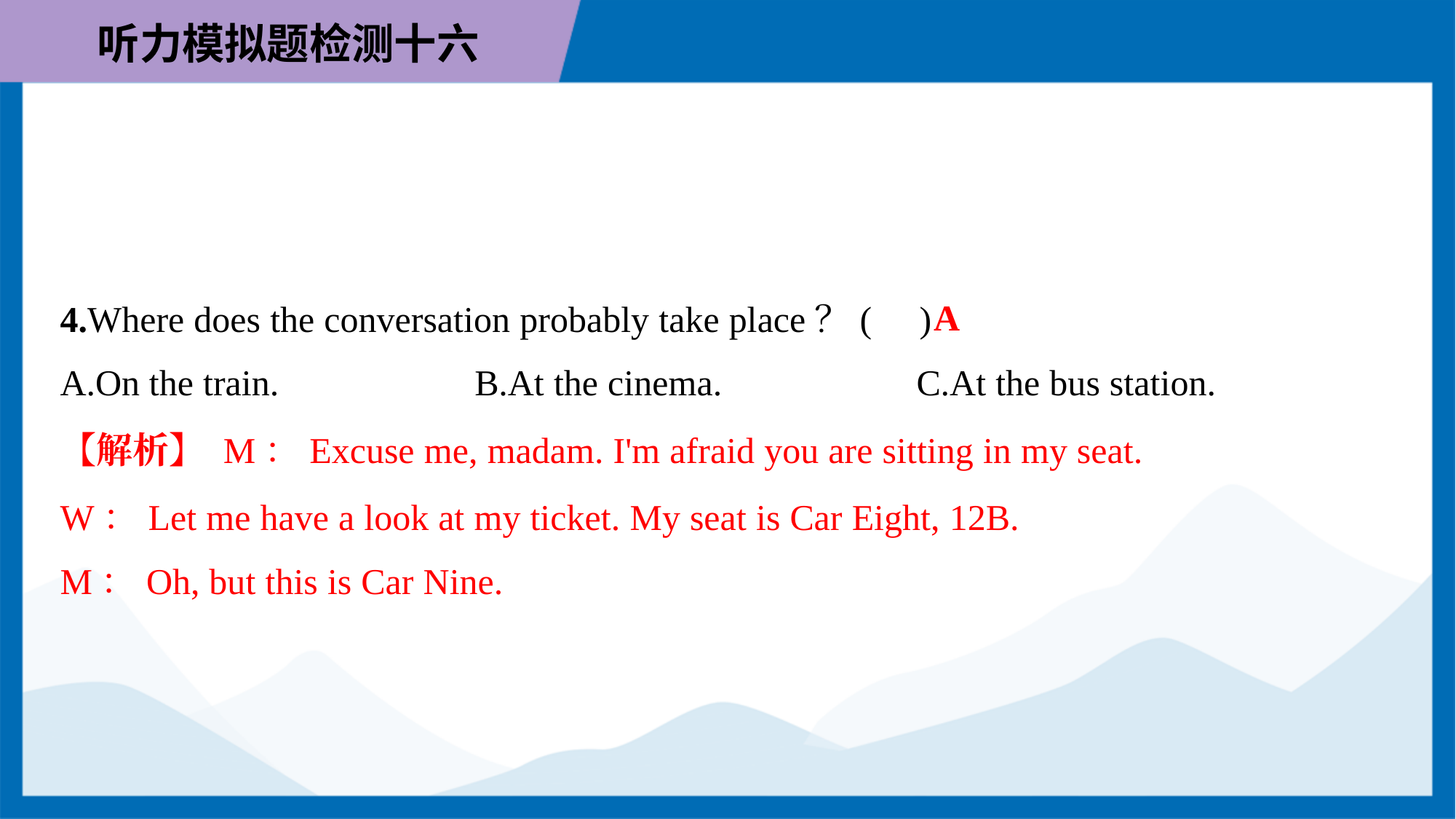

A
4.Where does the conversation probably take place？(     )
A.On the train.	B.At the cinema.	C.At the bus station.
【解析】 M：Excuse me, madam. I'm afraid you are sitting in my seat.
W：Let me have a look at my ticket. My seat is Car Eight, 12B.
M：Oh, but this is Car Nine.